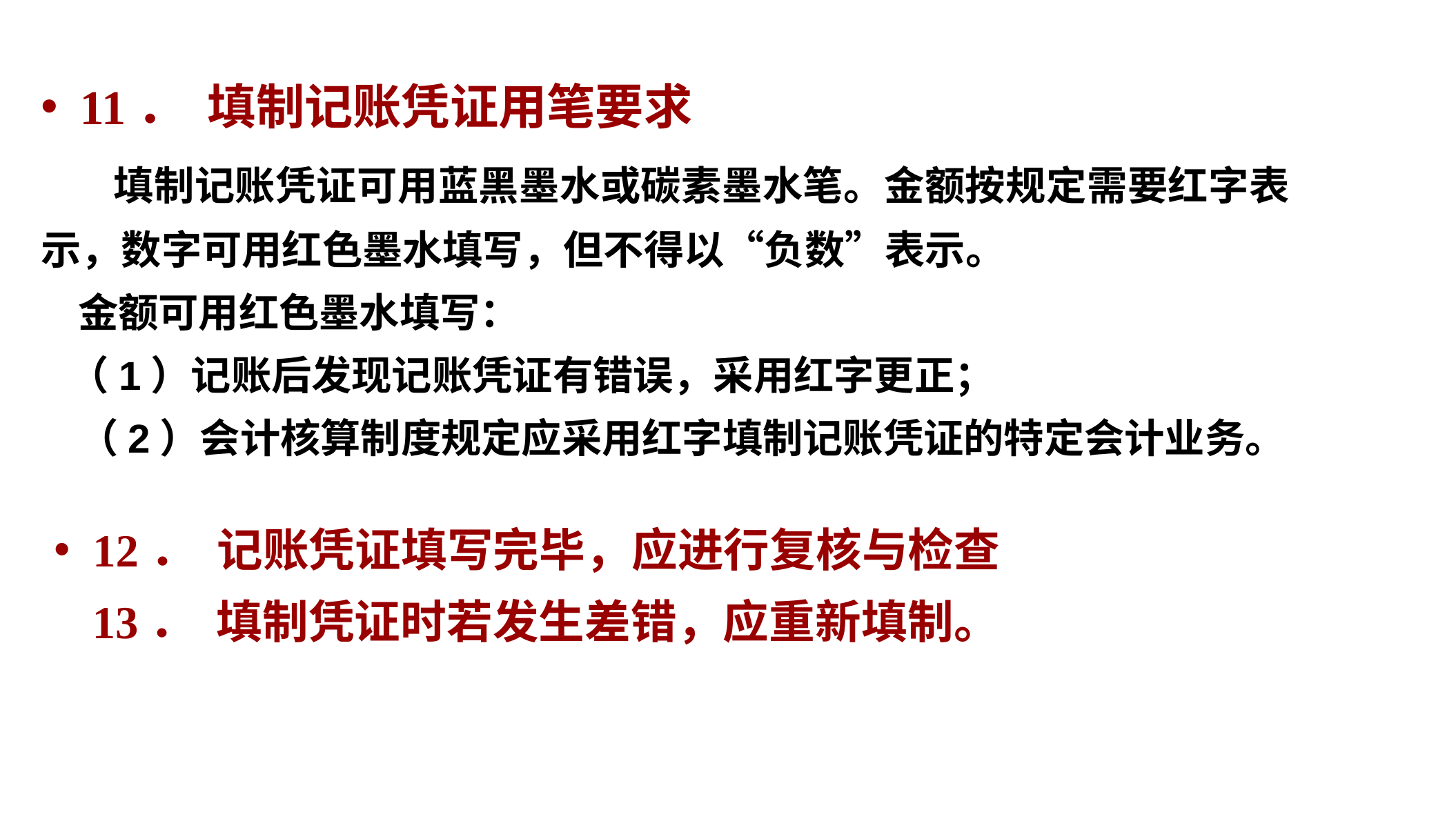

11．  填制记账凭证用笔要求
      填制记账凭证可用蓝黑墨水或碳素墨水笔。金额按规定需要红字表示，数字可用红色墨水填写，但不得以“负数”表示。
   金额可用红色墨水填写：
  （1）记账后发现记账凭证有错误，采用红字更正；
   （2）会计核算制度规定应采用红字填制记账凭证的特定会计业务。
12．  记账凭证填写完毕，应进行复核与检查
   13．  填制凭证时若发生差错，应重新填制。